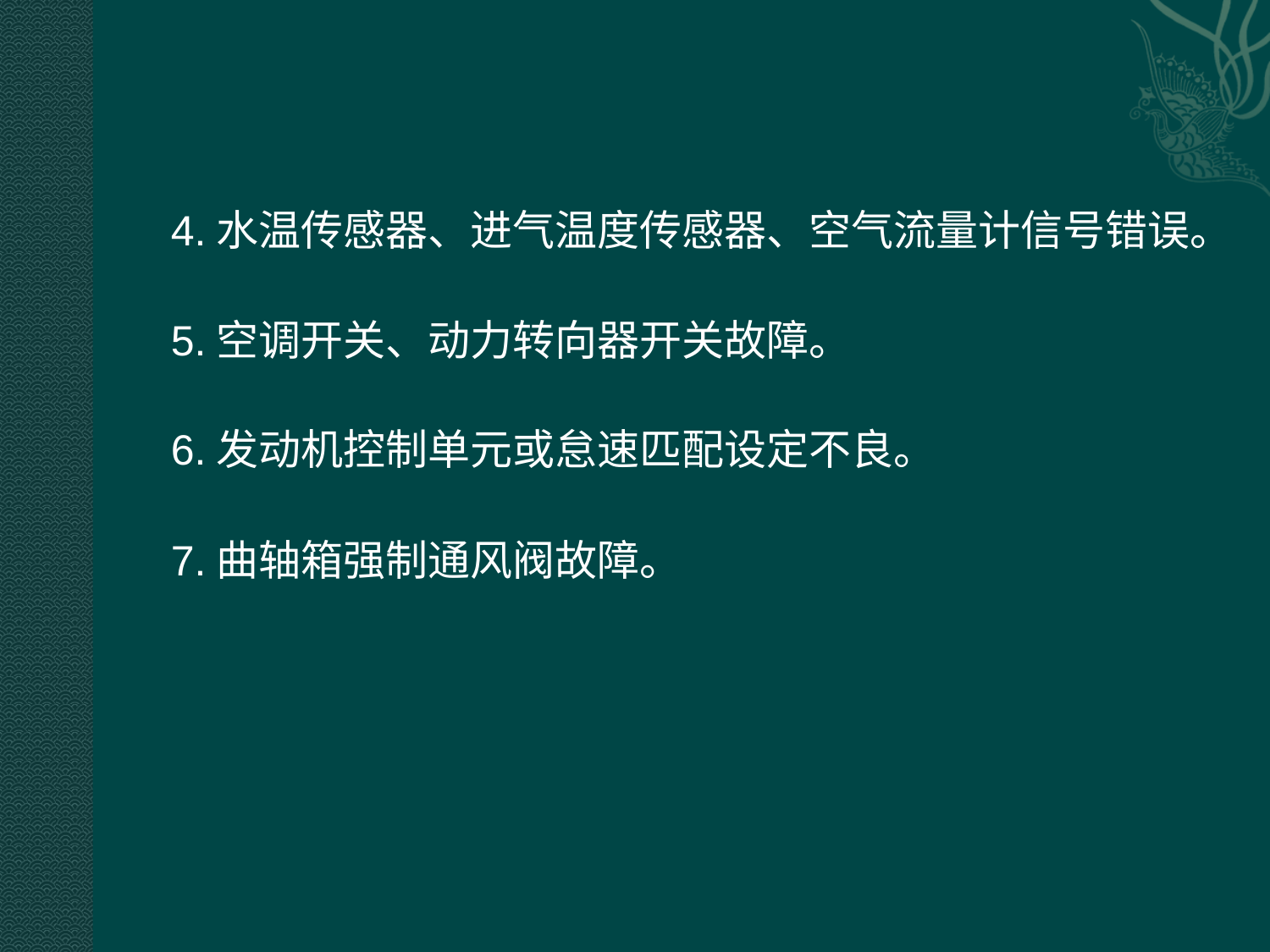

4.水温传感器、进气温度传感器、空气流量计信号错误。
5.空调开关、动力转向器开关故障。
6.发动机控制单元或怠速匹配设定不良。
7.曲轴箱强制通风阀故障。